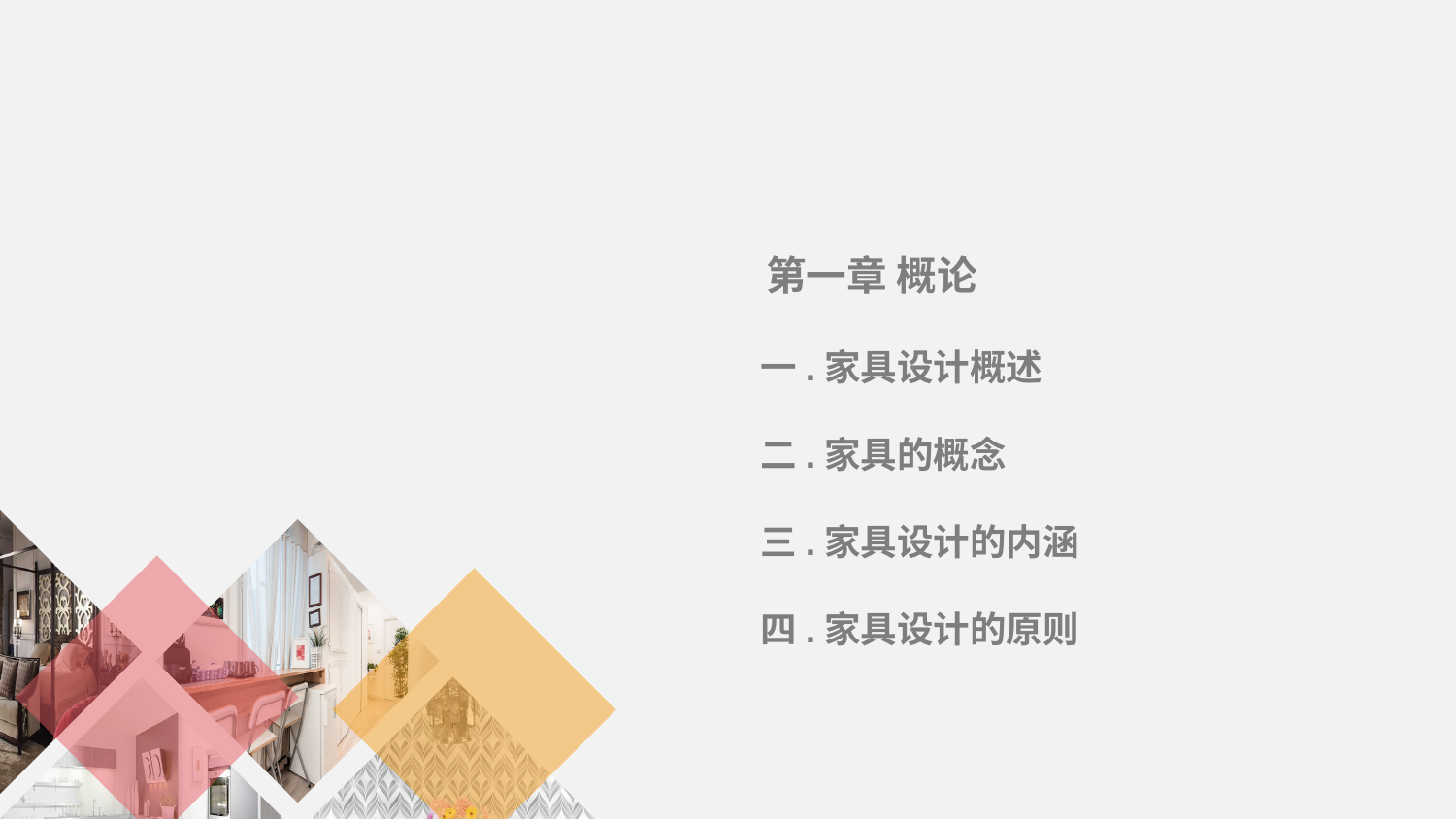

第一章 概论
一.家具设计概述
二.家具的概念
三.家具设计的内涵
四.家具设计的原则